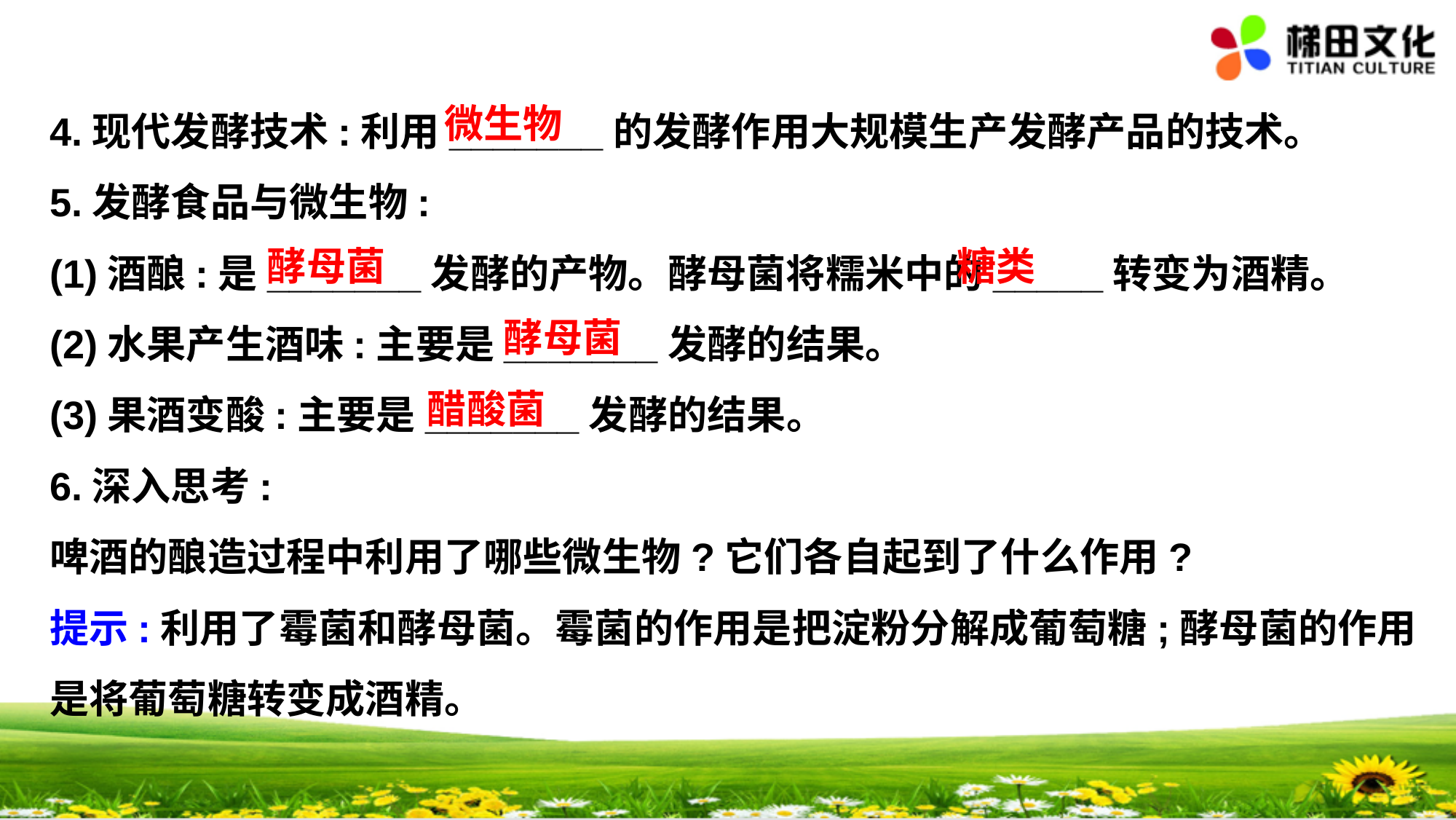

微生物
4.现代发酵技术:利用_______的发酵作用大规模生产发酵产品的技术。
5.发酵食品与微生物:
(1)酒酿:是_______发酵的产物。酵母菌将糯米中的_____转变为酒精。
(2)水果产生酒味:主要是_______发酵的结果。
(3)果酒变酸:主要是_______发酵的结果。
6.深入思考:
啤酒的酿造过程中利用了哪些微生物?它们各自起到了什么作用?
提示:利用了霉菌和酵母菌。霉菌的作用是把淀粉分解成葡萄糖;酵母菌的作用
是将葡萄糖转变成酒精。
酵母菌
糖类
酵母菌
醋酸菌